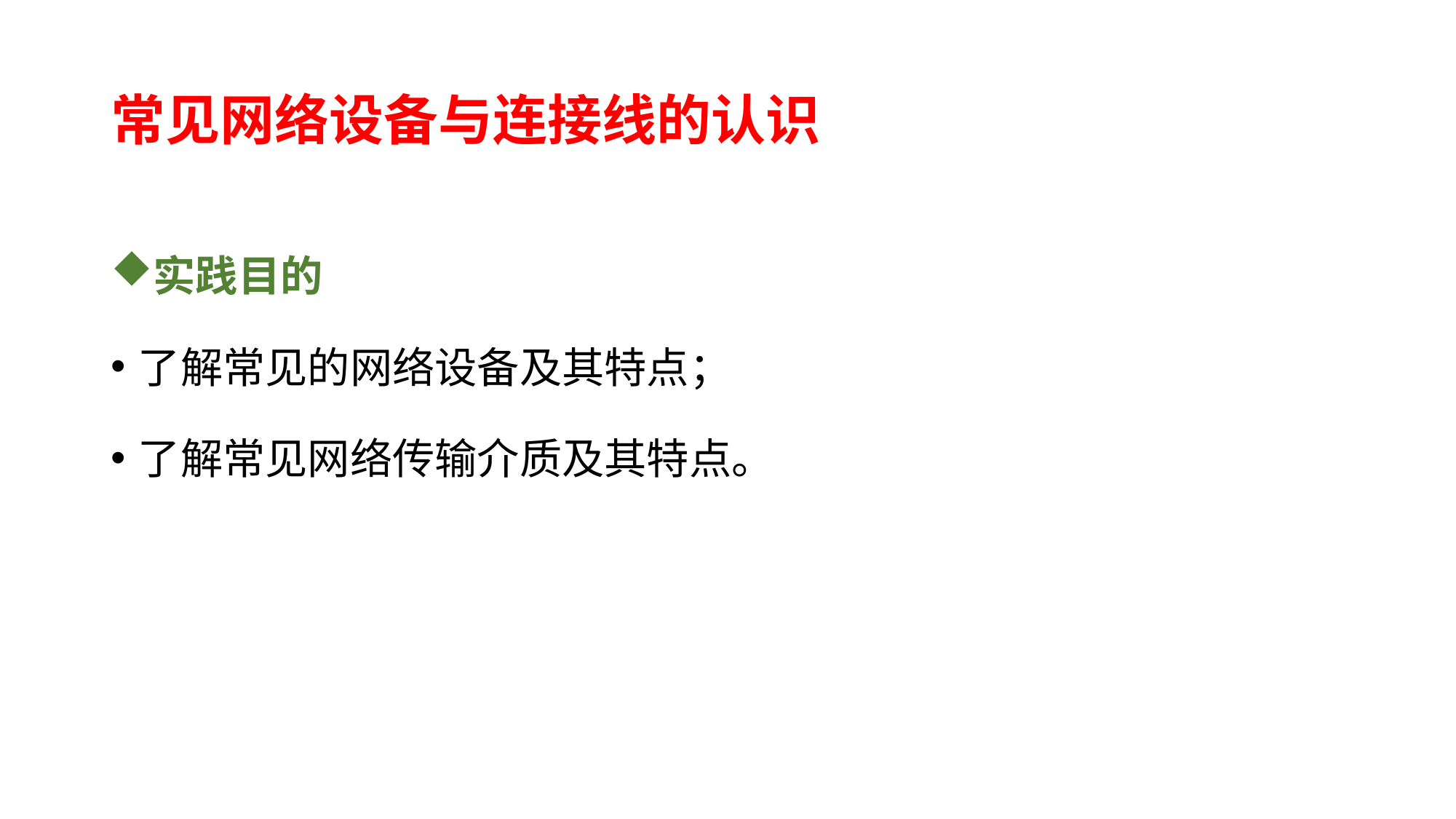

# 常见网络设备与连接线的认识
实践目的
了解常见的网络设备及其特点；
了解常见网络传输介质及其特点。